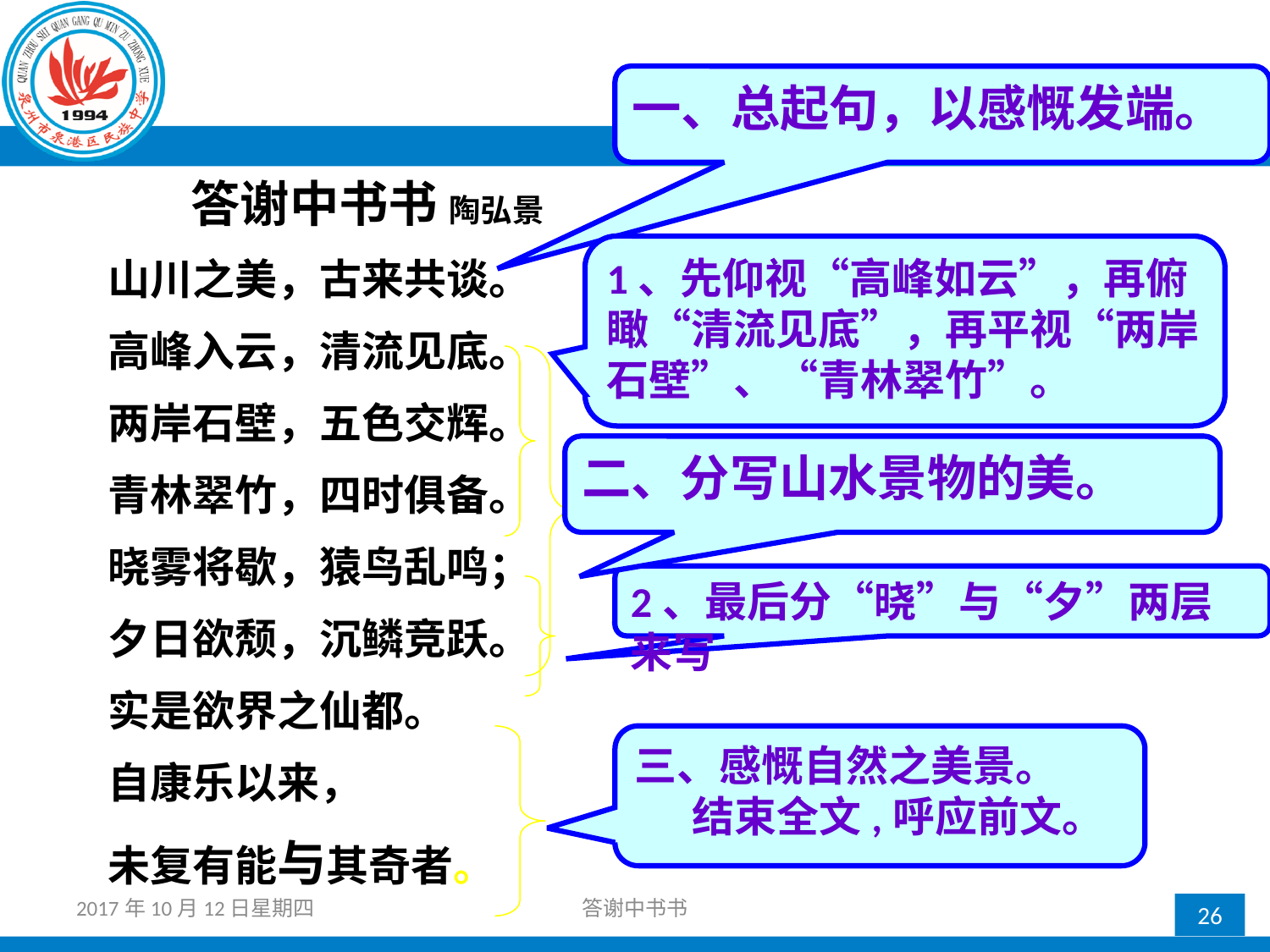

一、总起句，以感慨发端。
答谢中书书 陶弘景
山川之美，古来共谈。
高峰入云，清流见底。
两岸石壁，五色交辉。
青林翠竹，四时俱备。
晓雾将歇，猿鸟乱鸣；
夕日欲颓，沉鳞竞跃。
实是欲界之仙都。
自康乐以来，
未复有能与其奇者。
1、先仰视“高峰如云”，再俯瞰“清流见底”，再平视“两岸石壁”、“青林翠竹”。

二、分写山水景物的美。
2、最后分“晓”与“夕”两层来写

三、感慨自然之美景。
     结束全文,呼应前文。
2017年10月12日星期四
答谢中书书